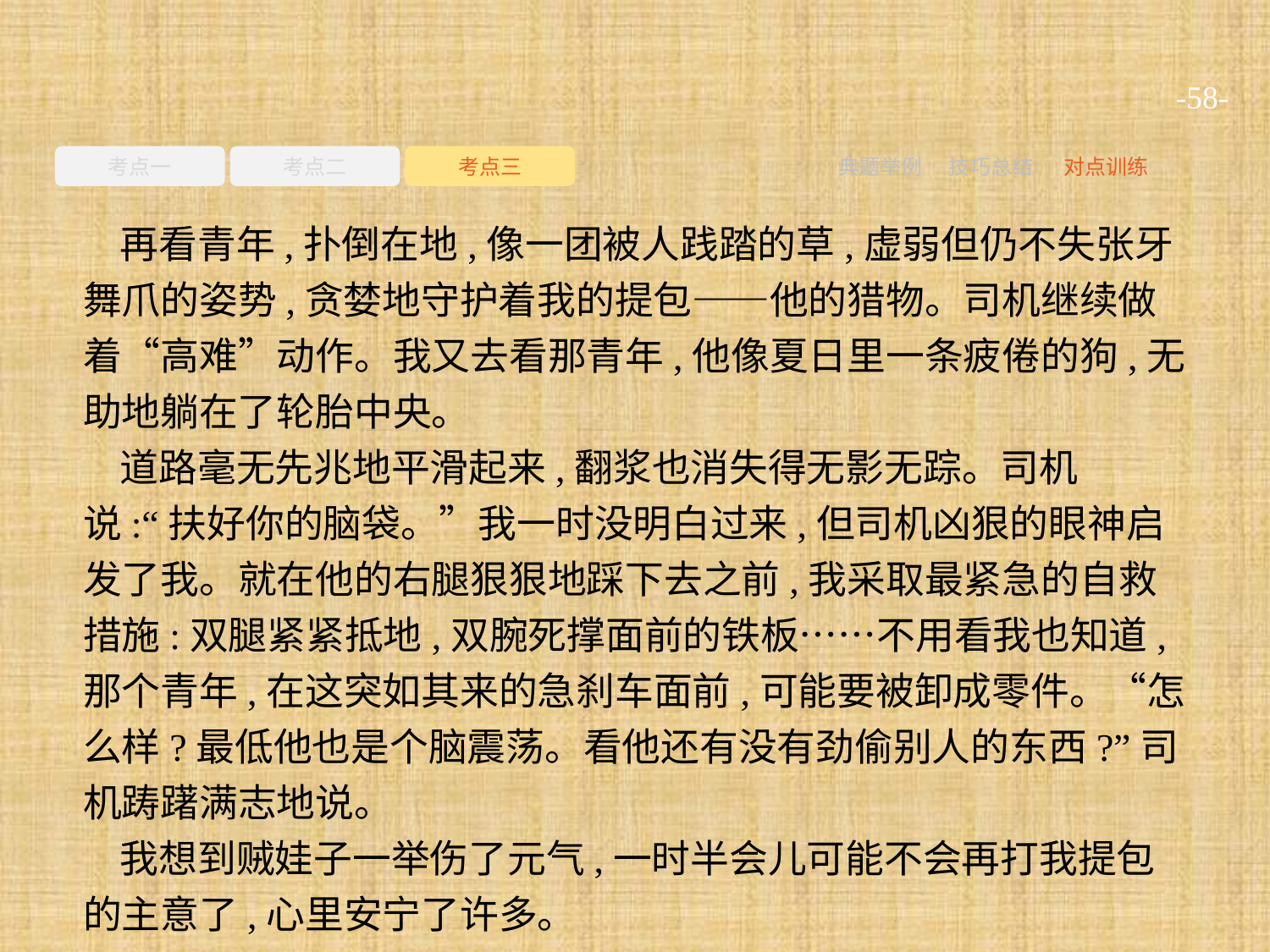

-58-
考点一
考点二
考点三
典题举例
技巧总结
对点训练
再看青年,扑倒在地,像一团被人践踏的草,虚弱但仍不失张牙舞爪的姿势,贪婪地守护着我的提包——他的猎物。司机继续做着“高难”动作。我又去看那青年,他像夏日里一条疲倦的狗,无助地躺在了轮胎中央。
道路毫无先兆地平滑起来,翻浆也消失得无影无踪。司机说:“扶好你的脑袋。”我一时没明白过来,但司机凶狠的眼神启发了我。就在他的右腿狠狠地踩下去之前,我采取最紧急的自救措施:双腿紧紧抵地,双腕死撑面前的铁板……不用看我也知道,那个青年,在这突如其来的急刹车面前,可能要被卸成零件。“怎么样?最低他也是个脑震荡。看他还有没有劲偷别人的东西?”司机踌躇满志地说。
我想到贼娃子一举伤了元气,一时半会儿可能不会再打我提包的主意了,心里安宁了许多。